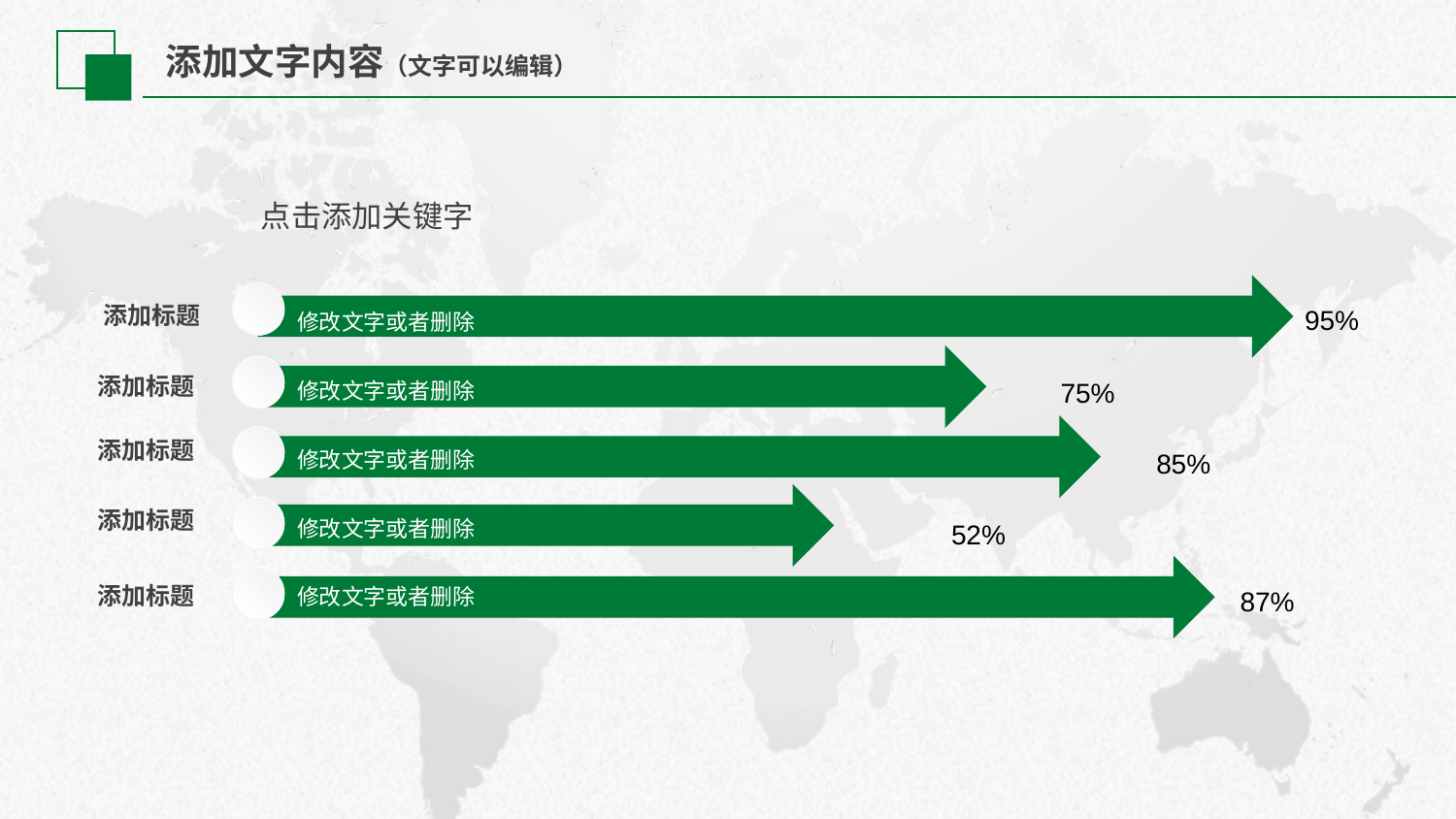

添加文字内容（文字可以编辑）
点击添加关键字

修改文字或者删除

添加标题
95%

修改文字或者删除

添加标题
75%

修改文字或者删除

添加标题
85%

修改文字或者删除

添加标题
52%

修改文字或者删除

添加标题
87%